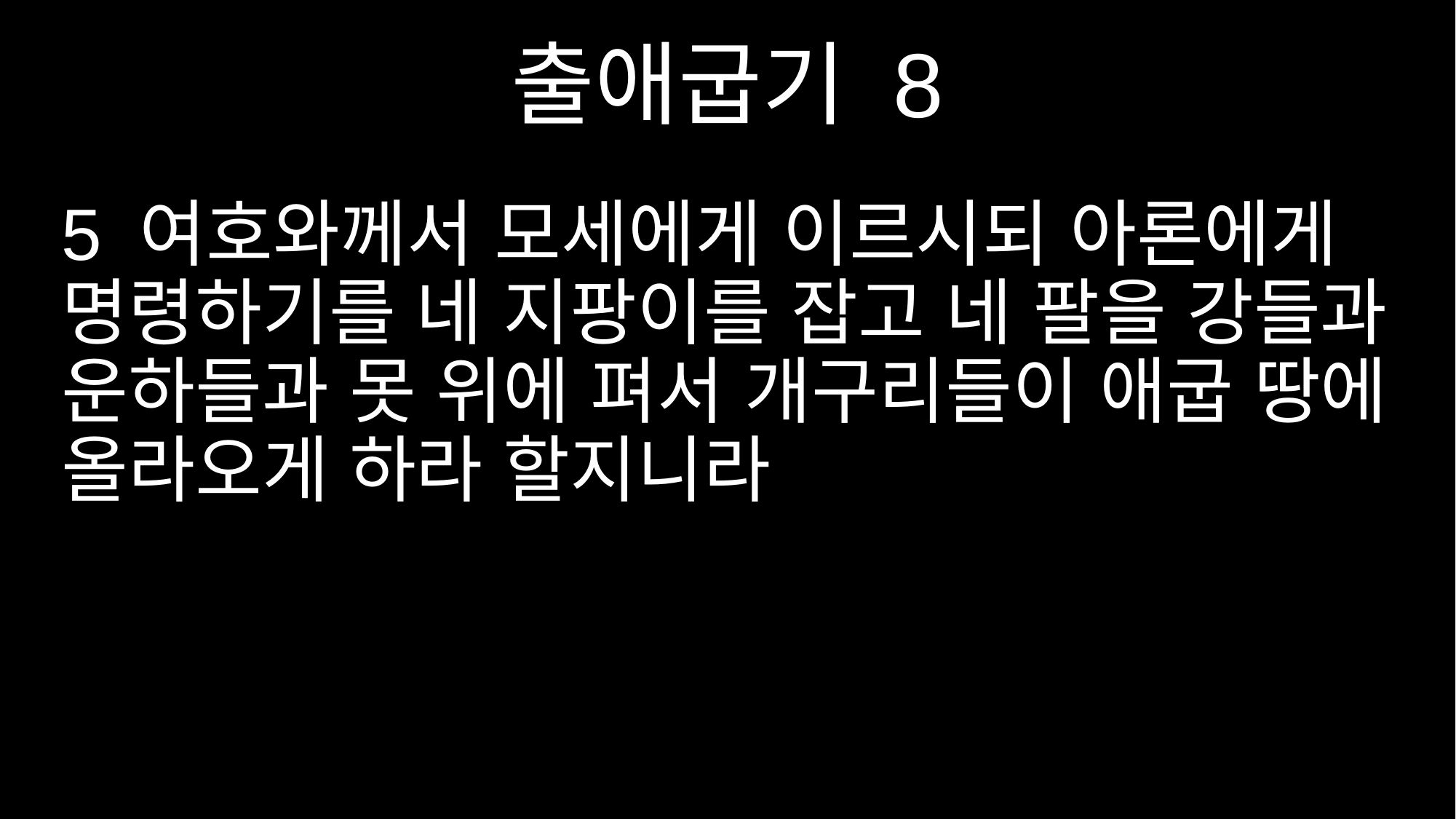

출애굽기 8
5 여호와께서 모세에게 이르시되 아론에게 명령하기를 네 지팡이를 잡고 네 팔을 강들과 운하들과 못 위에 펴서 개구리들이 애굽 땅에 올라오게 하라 할지니라